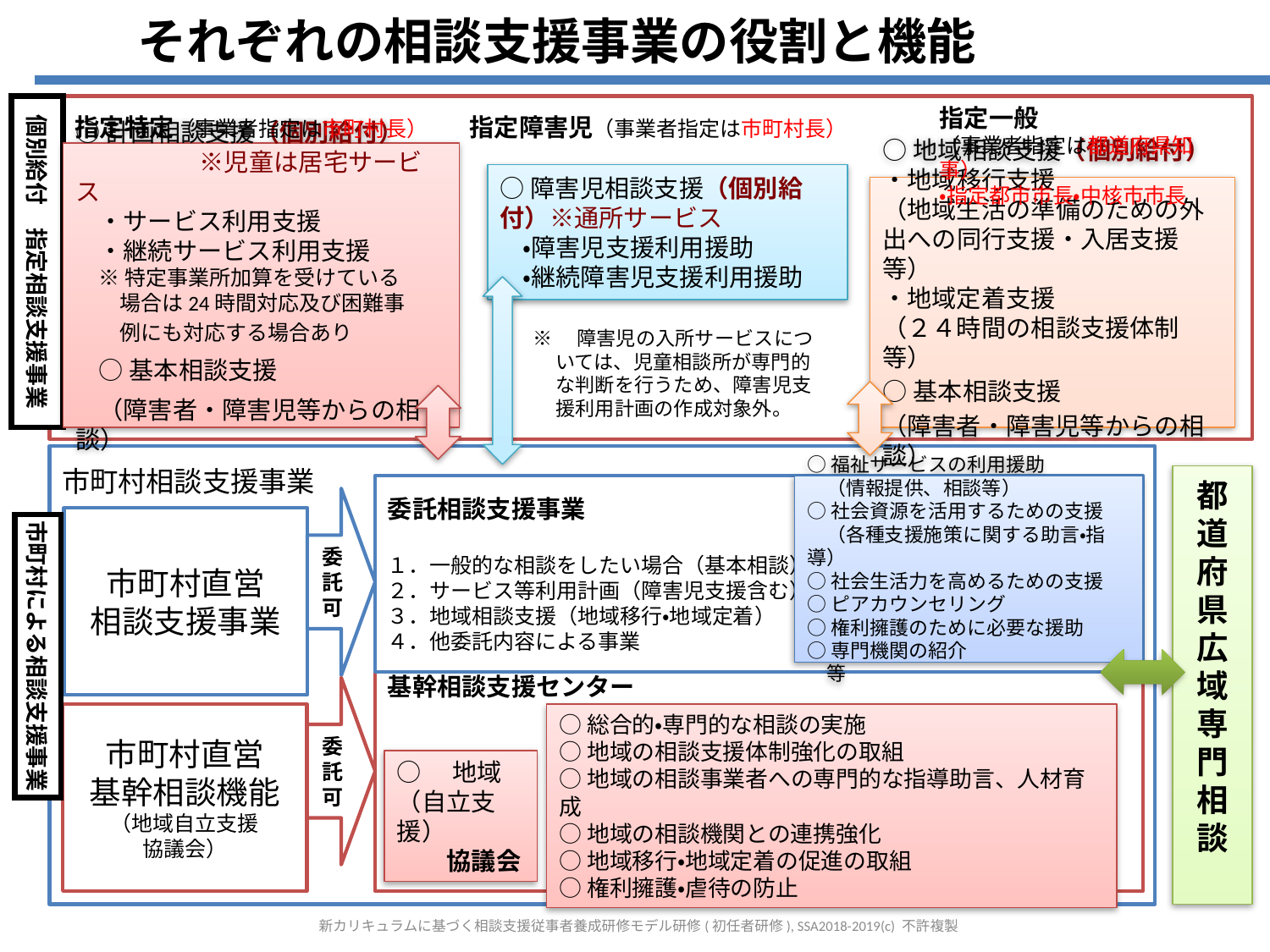

それぞれの相談支援事業の役割と機能

指定一般
（事業者指定は都道府県知事）
・指定都市市長・中核市市長
個別給付　指定相談支援事業
指定障害児（事業者指定は市町村長）
指定特定（事業者指定は市町村長）
○計画相談支援（個別給付）
　　　　　※児童は居宅サービス
・サービス利用支援
・継続サービス利用支援
※特定事業所加算を受けている
　場合は24時間対応及び困難事
　例にも対応する場合あり
○基本相談支援
（障害者・障害児等からの相談）
○障害児相談支援（個別給付）※通所サービス
・障害児支援利用援助
・継続障害児支援利用援助
○地域相談支援（個別給付）
・地域移行支援
（地域生活の準備のための外出への同行支援・入居支援等）
・地域定着支援
（２４時間の相談支援体制等）
○基本相談支援
（障害者・障害児等からの相談）

※　障害児の入所サービスについては、児童相談所が専門的な判断を行うため、障害児支援利用計画の作成対象外。

市町村相談支援事業

都道府県
広域専門相談

委託相談支援事業

１．一般的な相談をしたい場合（基本相談）
２．サービス等利用計画（障害児支援含む）
３．地域相談支援（地域移行・地域定着）
４．他委託内容による事業

○福祉サービスの利用援助
　（情報提供、相談等）
○社会資源を活用するための支援
　（各種支援施策に関する助言・指導）
○社会生活力を高めるための支援
○ピアカウンセリング
○権利擁護のために必要な援助
○専門機関の紹介　　　　　　　　　等
委託可
市町村直営
相談支援事業
市町村による相談支援事業

基幹相談支援センター

委託可
市町村直営
基幹相談機能
（地域自立支援
協議会）
○総合的・専門的な相談の実施
○地域の相談支援体制強化の取組
○地域の相談事業者への専門的な指導助言、人材育成
○地域の相談機関との連携強化
○地域移行・地域定着の促進の取組
○権利擁護・虐待の防止
○　地域
（自立支援）
　　協議会
新カリキュラムに基づく相談支援従事者養成研修モデル研修(初任者研修), SSA2018-2019(c) 不許複製